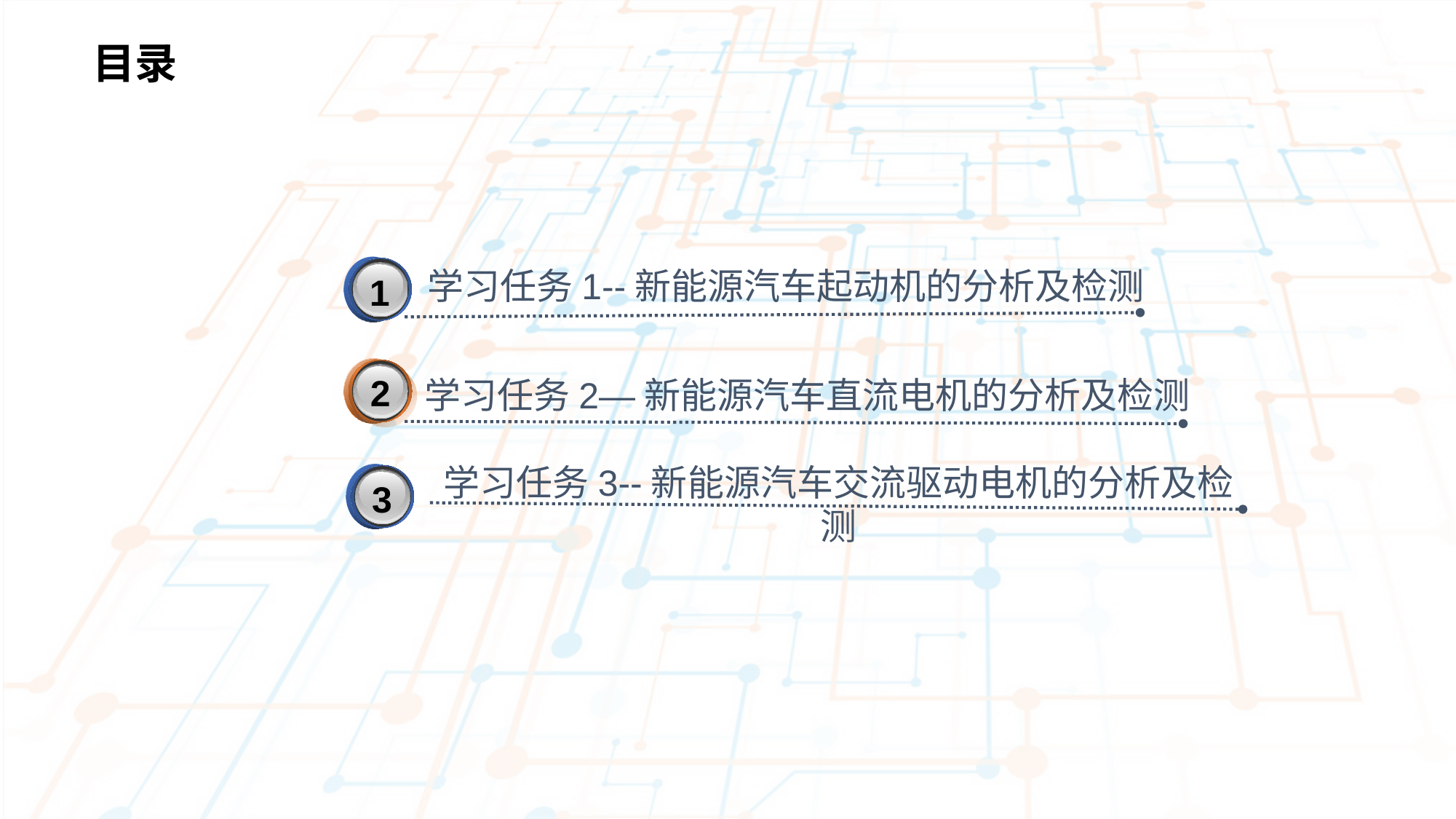

目录

3

学习任务1--新能源汽车起动机的分析及检测
1

2
学习任务2—新能源汽车直流电机的分析及检测

学习任务3--新能源汽车交流驱动电机的分析及检测

3

3